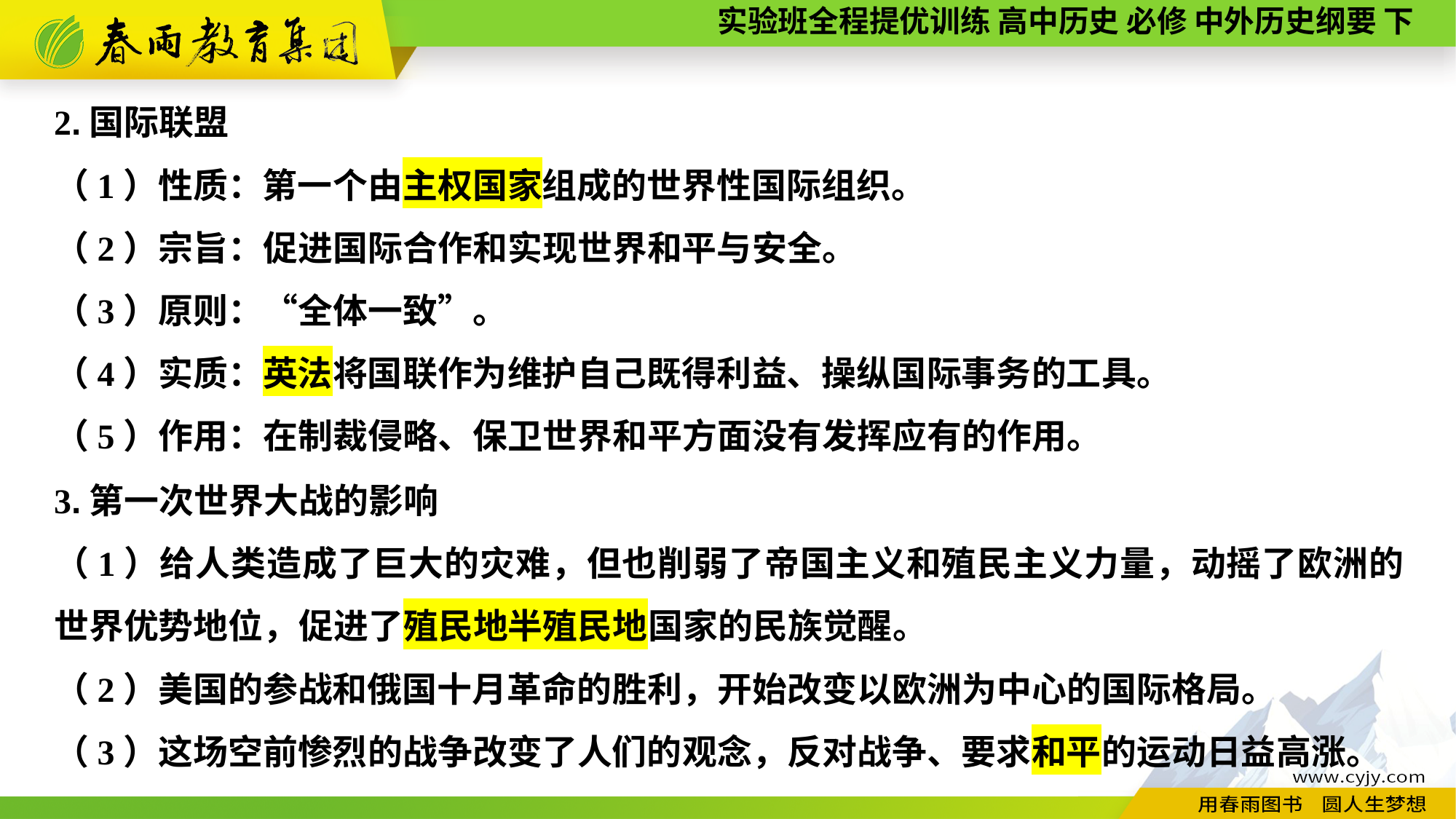

2.国际联盟
（1）性质：第一个由主权国家组成的世界性国际组织。
（2）宗旨：促进国际合作和实现世界和平与安全。
（3）原则：“全体一致”。
（4）实质：英法将国联作为维护自己既得利益、操纵国际事务的工具。
（5）作用：在制裁侵略、保卫世界和平方面没有发挥应有的作用。
3.第一次世界大战的影响
（1）给人类造成了巨大的灾难，但也削弱了帝国主义和殖民主义力量，动摇了欧洲的世界优势地位，促进了殖民地半殖民地国家的民族觉醒。
（2）美国的参战和俄国十月革命的胜利，开始改变以欧洲为中心的国际格局。
（3）这场空前惨烈的战争改变了人们的观念，反对战争、要求和平的运动日益高涨。